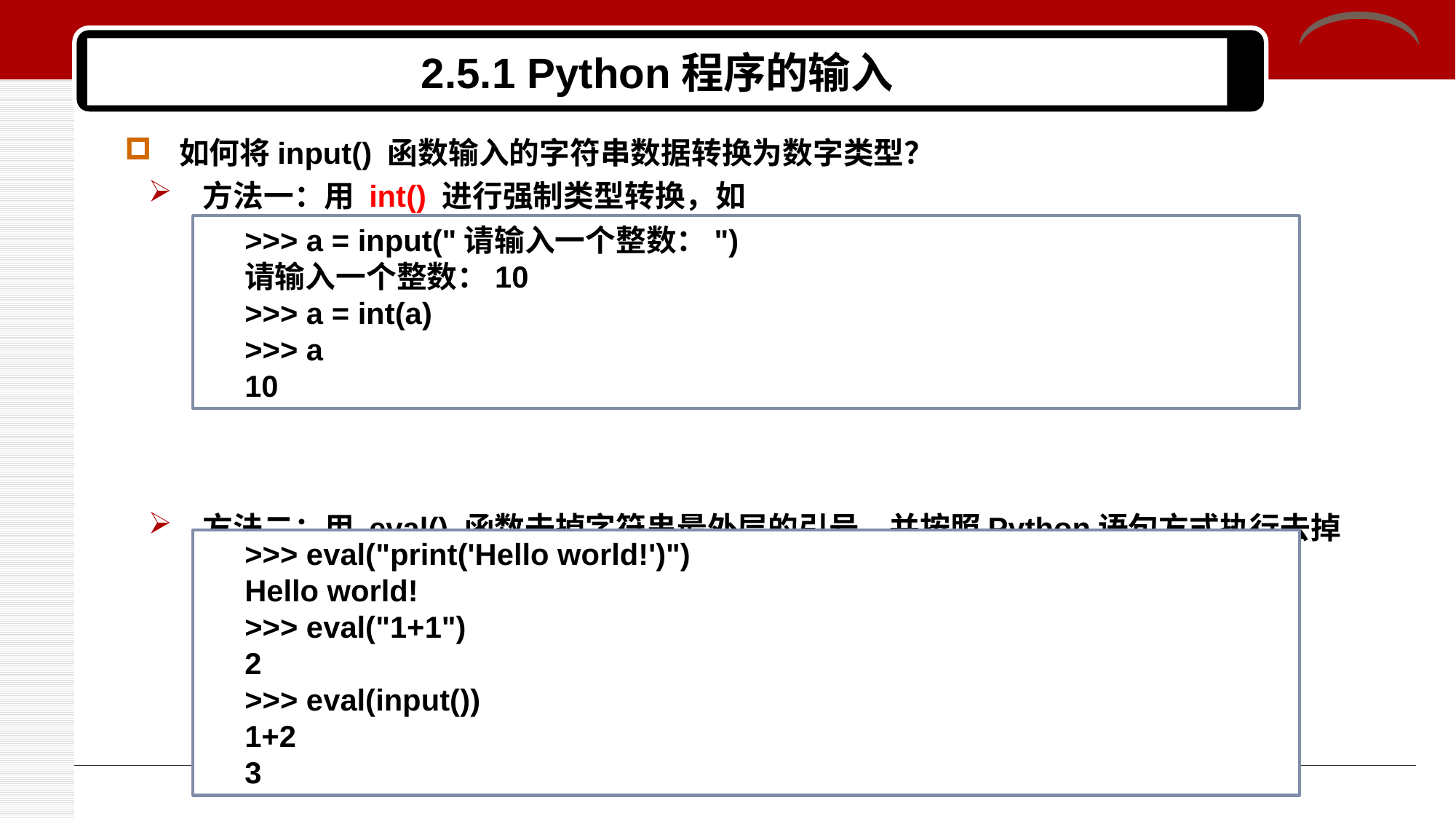

# 2.5.1 Python程序的输入
如何将input() 函数输入的字符串数据转换为数字类型？
方法一：用 int() 进行强制类型转换，如

方法二：用 eval() 函数去掉字符串最外层的引号，并按照Python语句方式执行去掉引号后的字符内容。<变量> = eval(<字符串>)

>>> a = input("请输入一个整数：")
请输入一个整数：10
>>> a = int(a)
>>> a
10
>>> eval("print('Hello world!')")
Hello world!
>>> eval("1+1")
2
>>> eval(input())
1+2
3